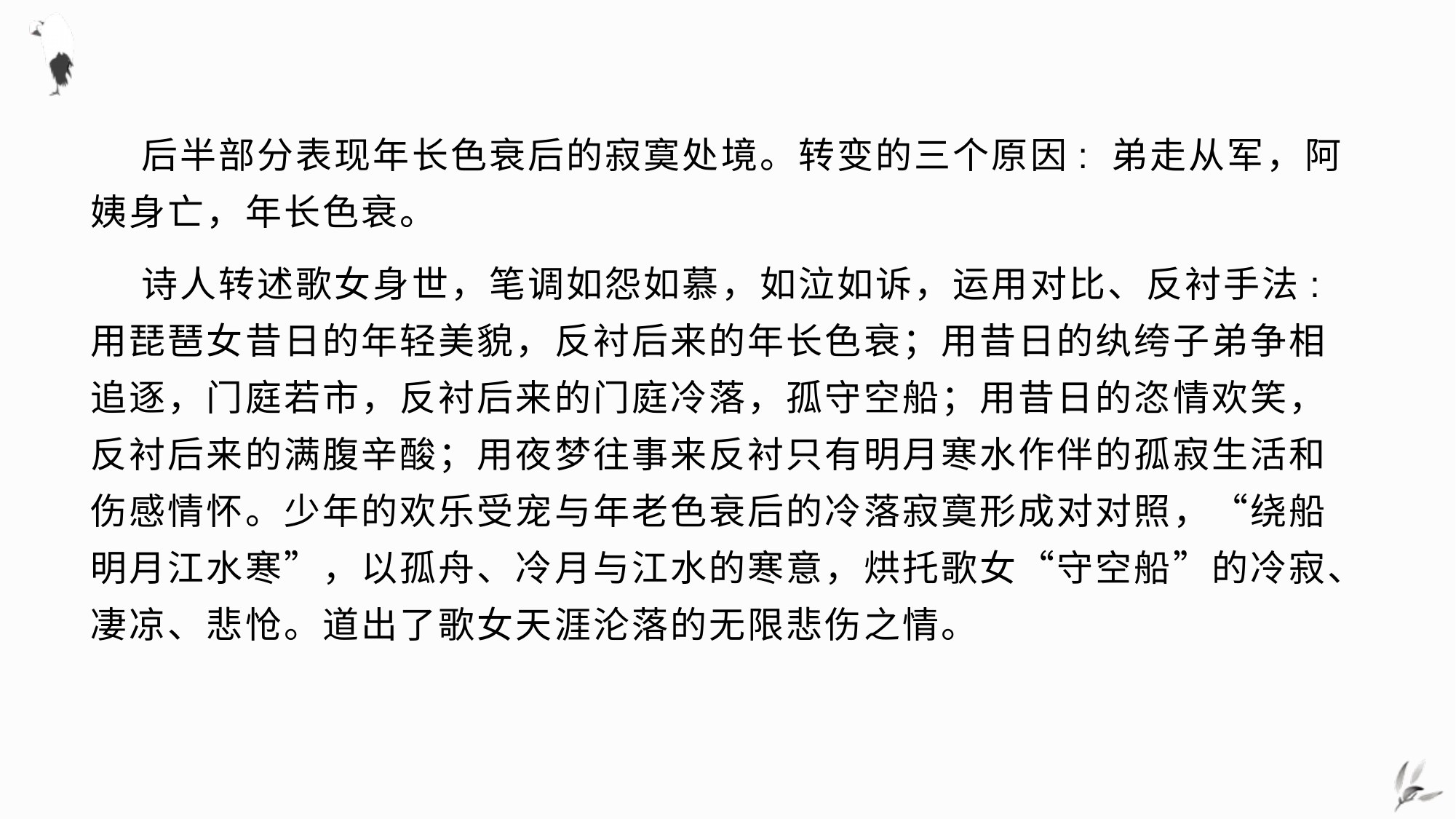

#
    后半部分表现年长色衰后的寂寞处境。转变的三个原因: 弟走从军，阿姨身亡，年长色衰。
    诗人转述歌女身世，笔调如怨如慕，如泣如诉，运用对比、反衬手法: 用琵琶女昔日的年轻美貌，反衬后来的年长色衰；用昔日的纨绔子弟争相追逐，门庭若市，反衬后来的门庭冷落，孤守空船；用昔日的恣情欢笑，反衬后来的满腹辛酸；用夜梦往事来反衬只有明月寒水作伴的孤寂生活和伤感情怀。少年的欢乐受宠与年老色衰后的冷落寂寞形成对对照，“绕船明月江水寒”，以孤舟、冷月与江水的寒意，烘托歌女“守空船”的冷寂、凄凉、悲怆。道出了歌女天涯沦落的无限悲伤之情。